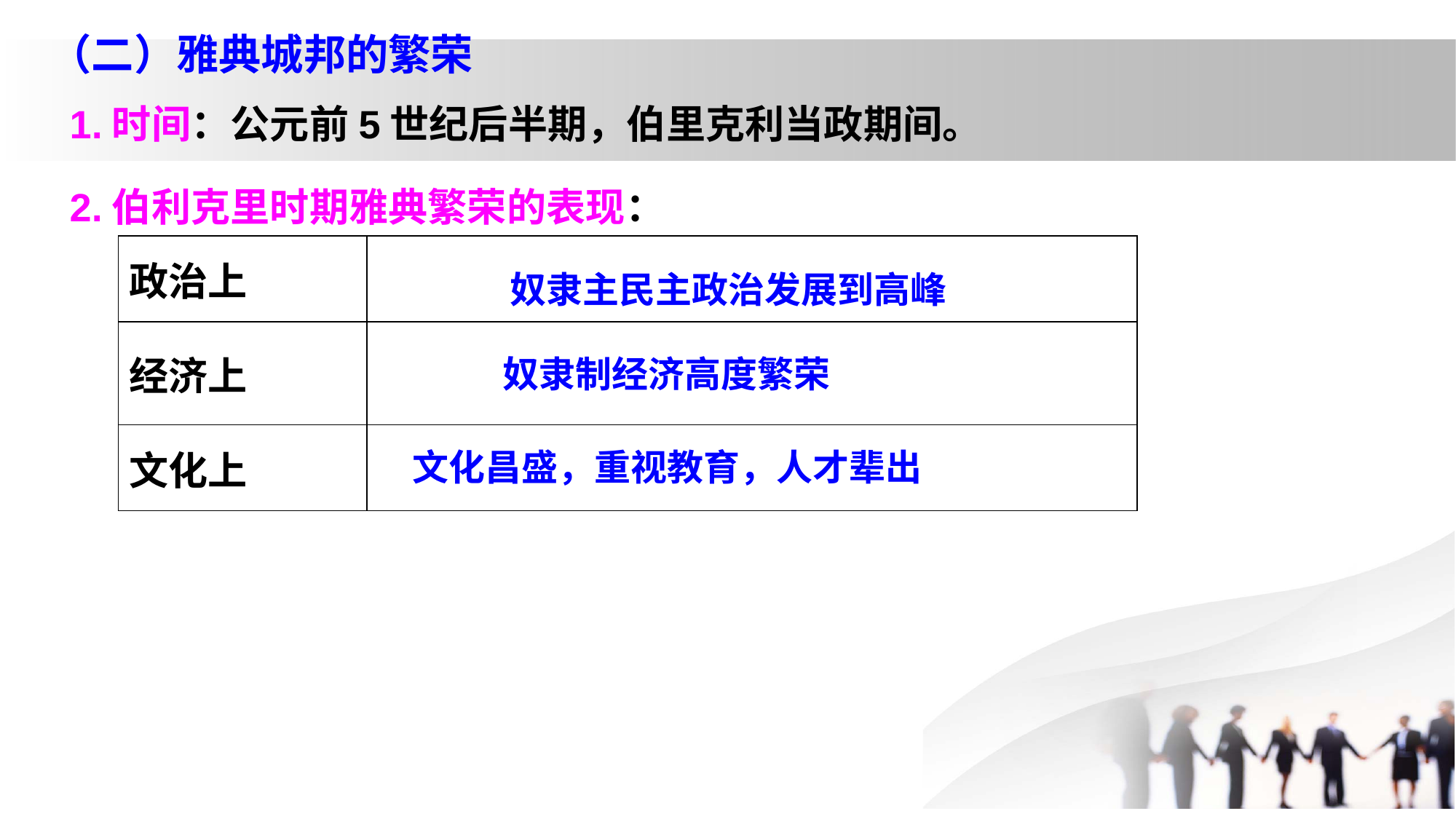

（二）雅典城邦的繁荣
1.时间：公元前5世纪后半期，伯里克利当政期间。
2.伯利克里时期雅典繁荣的表现：
| 政治上 |  |
| --- | --- |
| 经济上 |  |
| 文化上 |  |
奴隶主民主政治发展到高峰
奴隶制经济高度繁荣
文化昌盛，重视教育，人才辈出